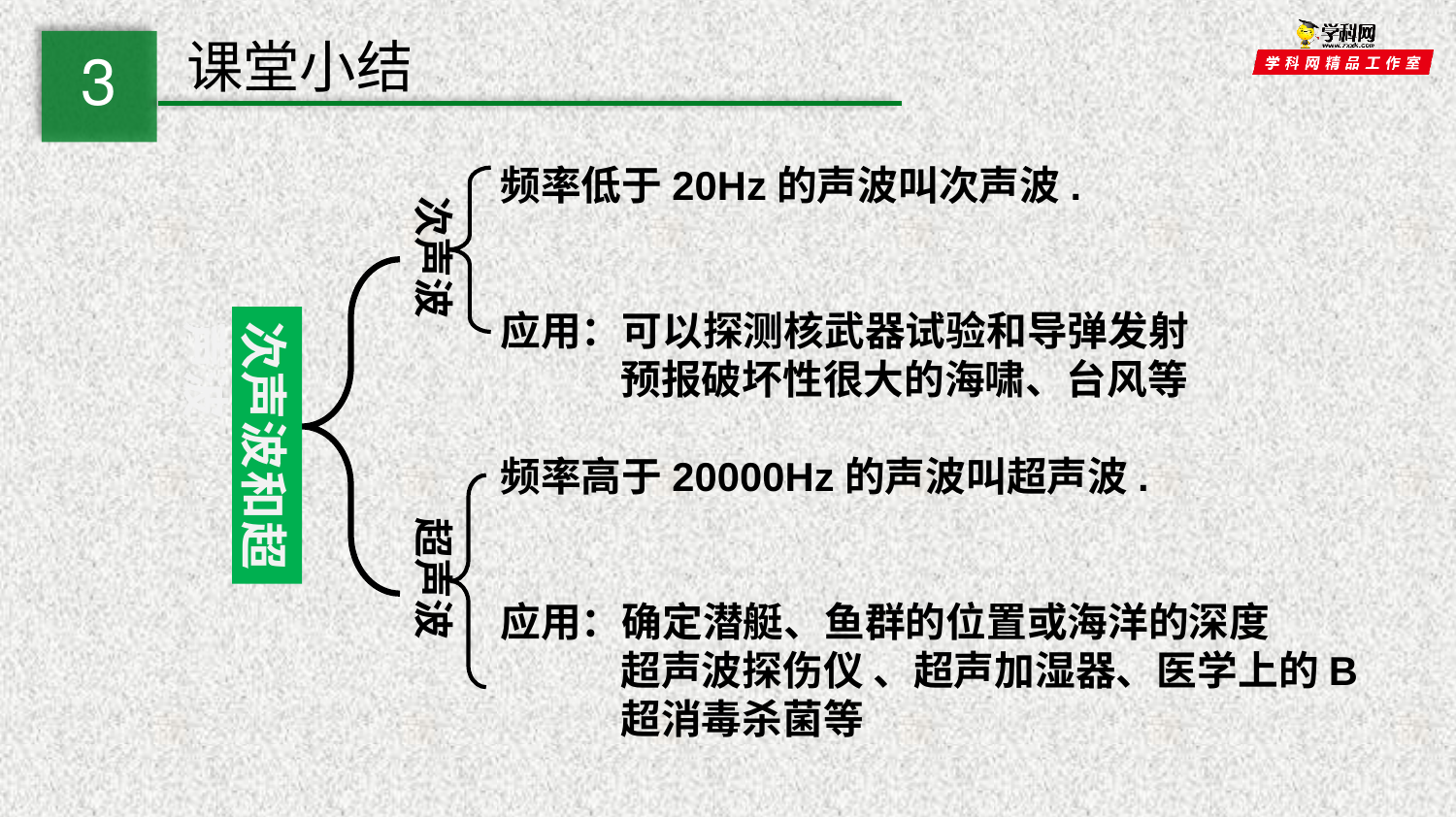

课堂小结

3
频率低于20Hz的声波叫次声波.

应用：可以探测核武器试验和导弹发射
            预报破坏性很大的海啸、台风等

频率高于20000Hz的声波叫超声波.

应用：确定潜艇、鱼群的位置或海洋的深度
            超声波探伤仪 、超声加湿器、医学上的B
            超消毒杀菌等

次声波

次声波和超声波

超声波